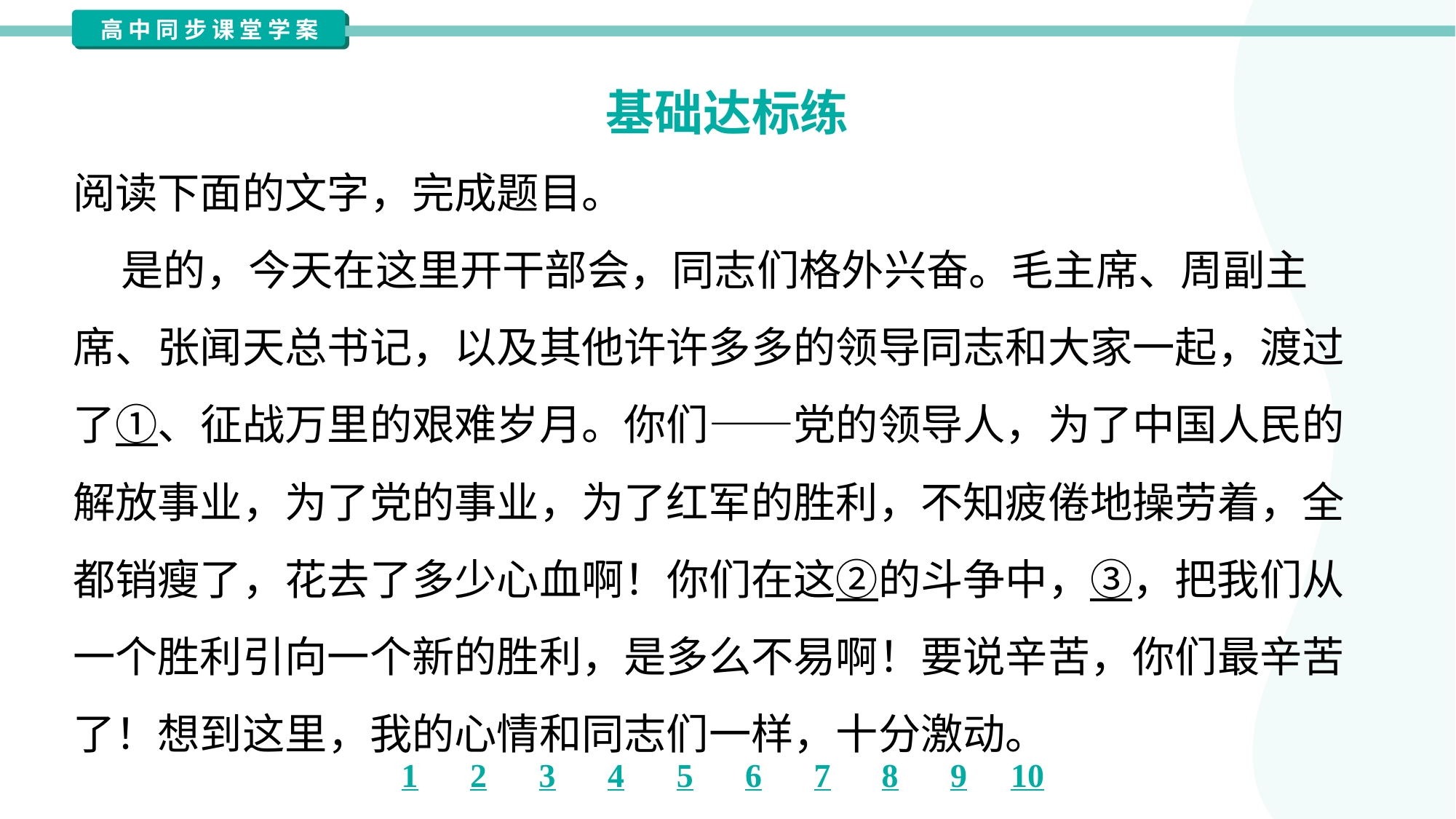

基础达标练
阅读下面的文字，完成题目。
    是的，今天在这里开干部会，同志们格外兴奋。毛主席、周副主
席、张闻天总书记，以及其他许许多多的领导同志和大家一起，渡过
了①、征战万里的艰难岁月。你们——党的领导人，为了中国人民的
解放事业，为了党的事业，为了红军的胜利，不知疲倦地操劳着，全
都销瘦了，花去了多少心血啊！你们在这②的斗争中，③，把我们从
一个胜利引向一个新的胜利，是多么不易啊！要说辛苦，你们最辛苦
了！想到这里，我的心情和同志们一样，十分激动。